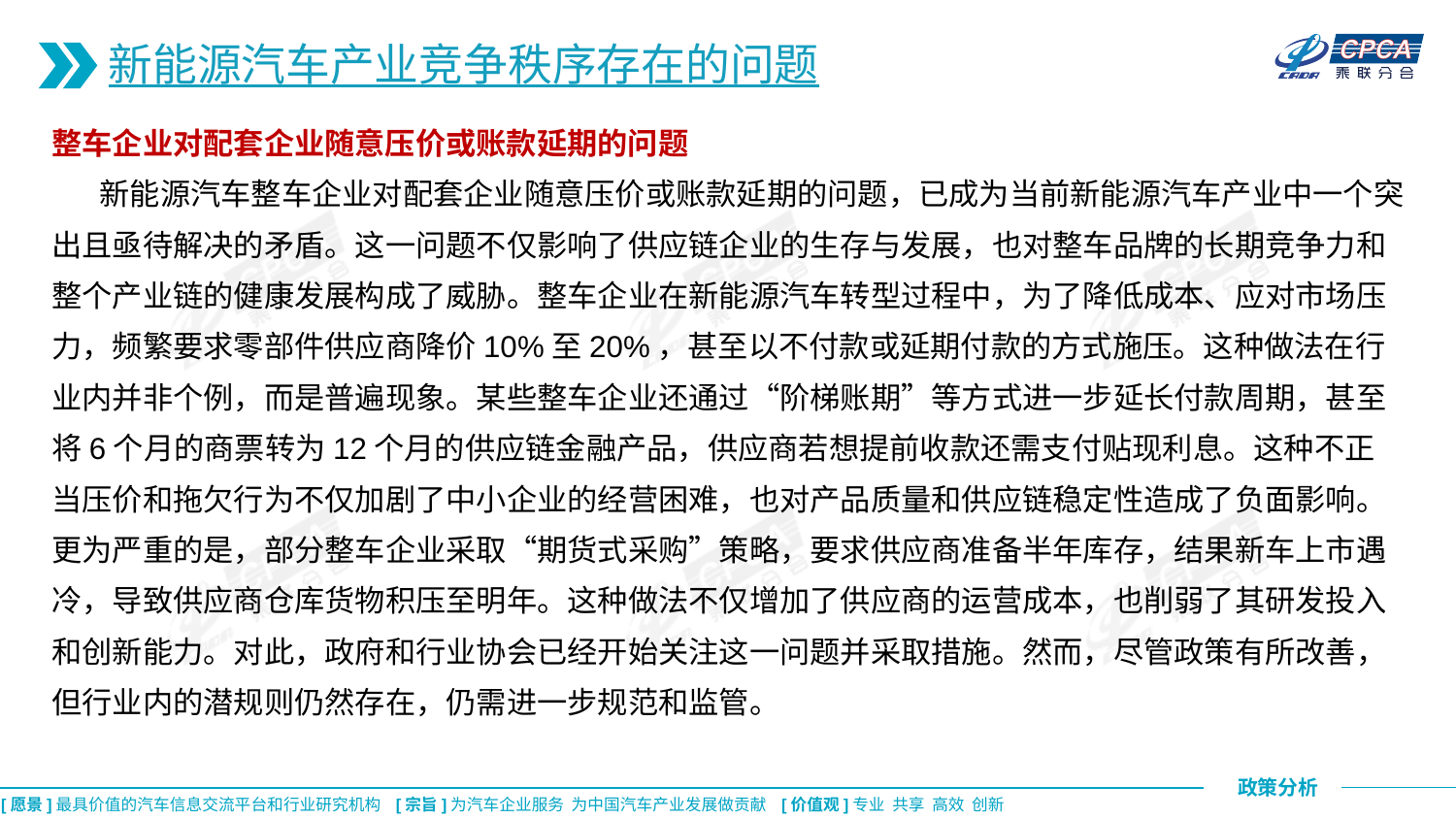

新能源汽车产业竞争秩序存在的问题
整车企业对配套企业随意压价或账款延期的问题
      新能源汽车整车企业对配套企业随意压价或账款延期的问题，已成为当前新能源汽车产业中一个突出且亟待解决的矛盾。这一问题不仅影响了供应链企业的生存与发展，也对整车品牌的长期竞争力和整个产业链的健康发展构成了威胁。整车企业在新能源汽车转型过程中，为了降低成本、应对市场压力，频繁要求零部件供应商降价10%至20%，甚至以不付款或延期付款的方式施压。这种做法在行业内并非个例，而是普遍现象。某些整车企业还通过“阶梯账期”等方式进一步延长付款周期，甚至将6个月的商票转为12个月的供应链金融产品，供应商若想提前收款还需支付贴现利息。这种不正当压价和拖欠行为不仅加剧了中小企业的经营困难，也对产品质量和供应链稳定性造成了负面影响。更为严重的是，部分整车企业采取“期货式采购”策略，要求供应商准备半年库存，结果新车上市遇冷，导致供应商仓库货物积压至明年。这种做法不仅增加了供应商的运营成本，也削弱了其研发投入和创新能力。对此，政府和行业协会已经开始关注这一问题并采取措施。然而，尽管政策有所改善，但行业内的潜规则仍然存在，仍需进一步规范和监管。